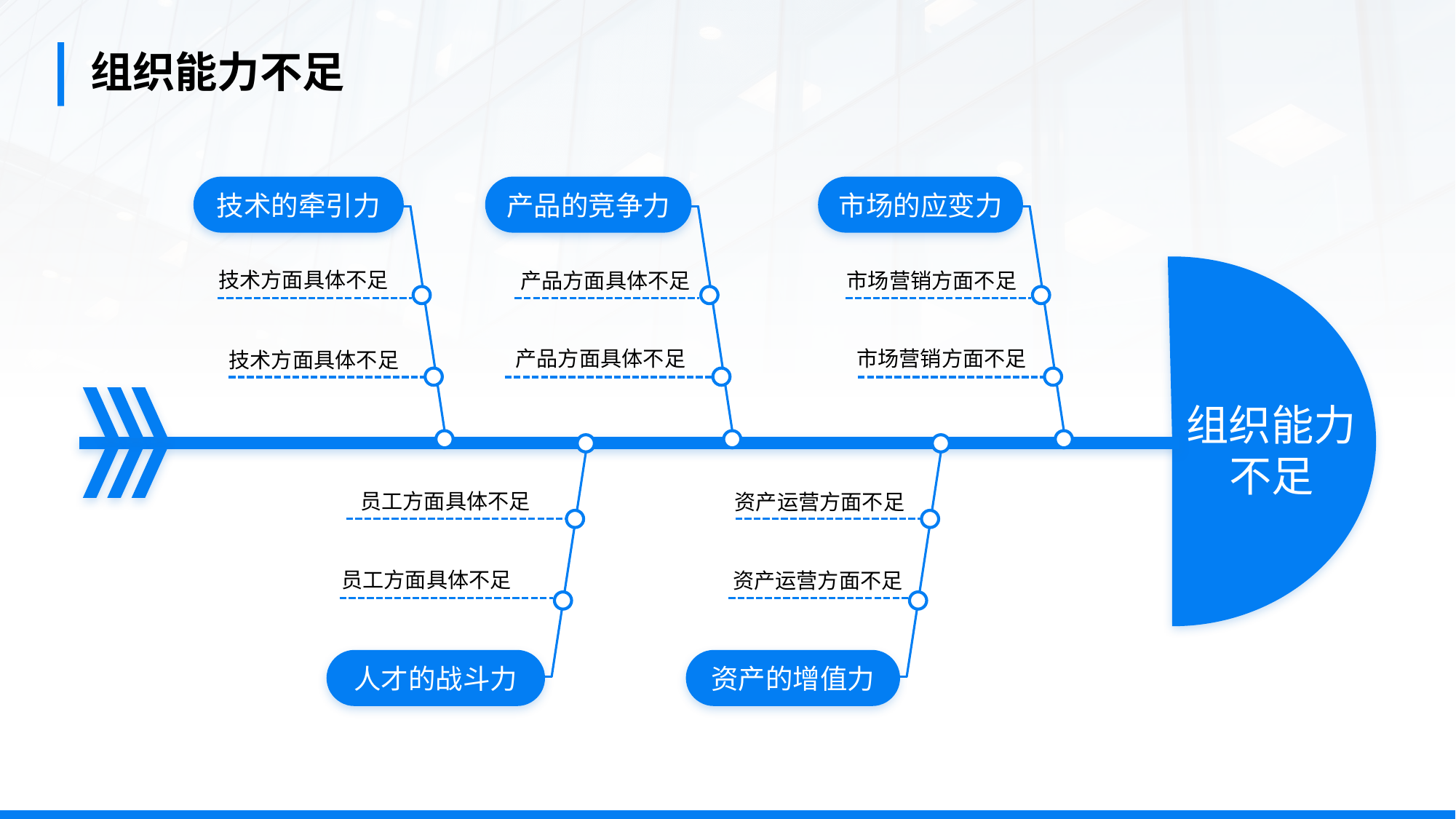

组织能力不足
技术的牵引力
产品的竞争力
市场的应变力

技术方面具体不足
产品方面具体不足
市场营销方面不足

市场营销方面不足
产品方面具体不足
技术方面具体不足

组织能力
不足

员工方面具体不足
资产运营方面不足

员工方面具体不足
资产运营方面不足

人才的战斗力
资产的增值力